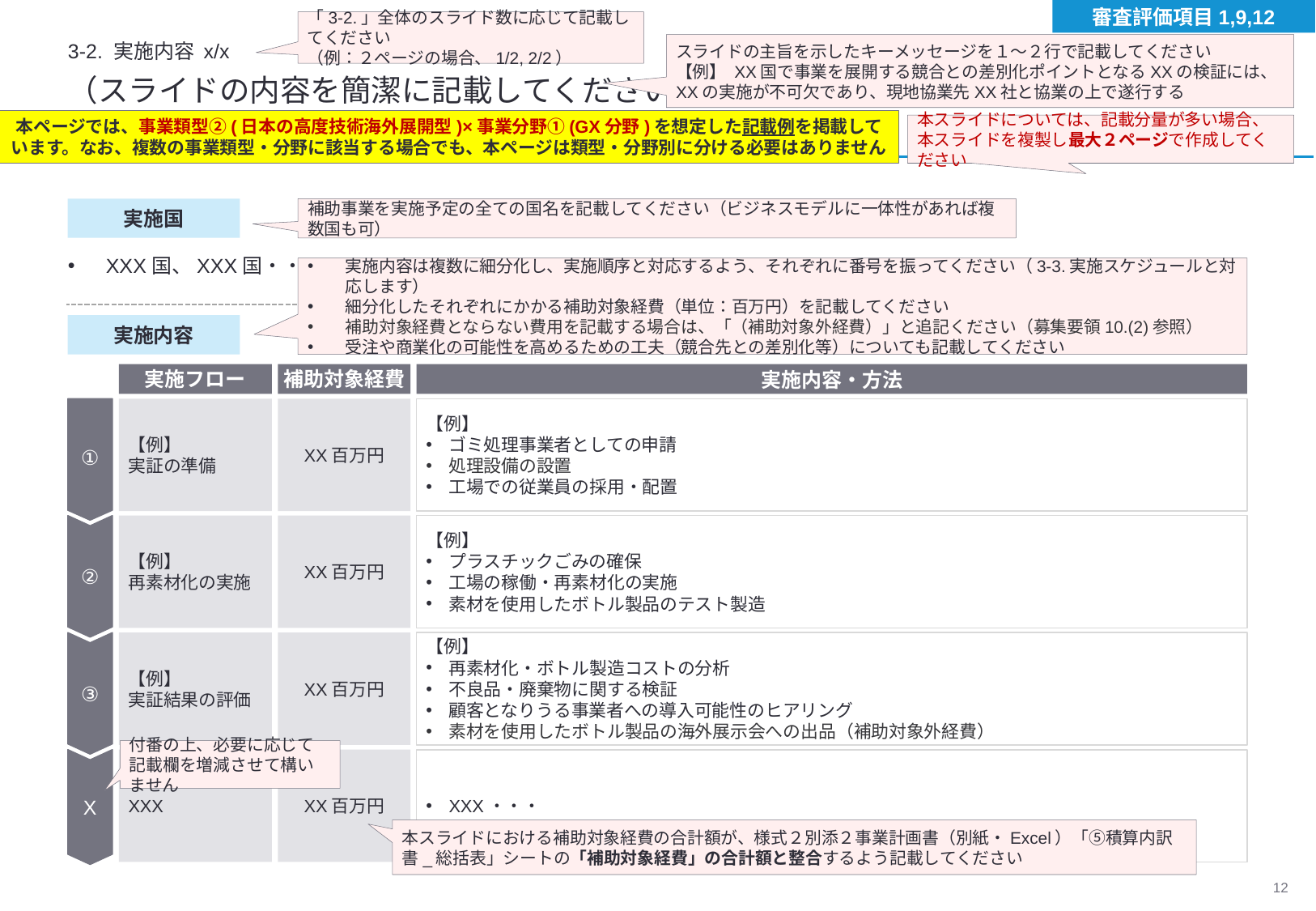

審査評価項目1,9,12
「3-2.」全体のスライド数に応じて記載してください
（例：２ページの場合、1/2, 2/2）
3-2. 実施内容 x/x
スライドの主旨を示したキーメッセージを１～２行で記載してください
【例】 XX国で事業を展開する競合との差別化ポイントとなるXXの検証には、XXの実施が不可欠であり、現地協業先XX社と協業の上で遂行する
（スライドの内容を簡潔に記載してください）
本ページでは、事業類型②(日本の高度技術海外展開型)×事業分野①(GX分野)を想定した記載例を掲載しています。なお、複数の事業類型・分野に該当する場合でも、本ページは類型・分野別に分ける必要はありません
本スライドについては、記載分量が多い場合、本スライドを複製し最大２ページで作成してください
実施国
補助事業を実施予定の全ての国名を記載してください（ビジネスモデルに一体性があれば複数国も可）
XXX国、XXX国・・・
実施内容は複数に細分化し、実施順序と対応するよう、それぞれに番号を振ってください（3-3.実施スケジュールと対応します）
細分化したそれぞれにかかる補助対象経費（単位：百万円）を記載してください
補助対象経費とならない費用を記載する場合は、「（補助対象外経費）」と追記ください（募集要領10.(2)参照）
受注や商業化の可能性を高めるための工夫（競合先との差別化等）についても記載してください
実施内容
実施フロー
補助対象経費
実施内容・方法
【例】
実証の準備
XX百万円
【例】
ゴミ処理事業者としての申請
処理設備の設置
工場での従業員の採用・配置
①
【例】
再素材化の実施
XX百万円
【例】
プラスチックごみの確保
工場の稼働・再素材化の実施
素材を使用したボトル製品のテスト製造
②
【例】
実証結果の評価
XX百万円
【例】
再素材化・ボトル製造コストの分析
不良品・廃棄物に関する検証
顧客となりうる事業者への導入可能性のヒアリング
素材を使用したボトル製品の海外展示会への出品（補助対象外経費）
③
XXX
XX百万円
XXX・・・
X
付番の上、必要に応じて記載欄を増減させて構いません
本スライドにおける補助対象経費の合計額が、様式２別添２事業計画書（別紙・Excel）「⑤積算内訳書_総括表」シートの「補助対象経費」の合計額と整合するよう記載してください